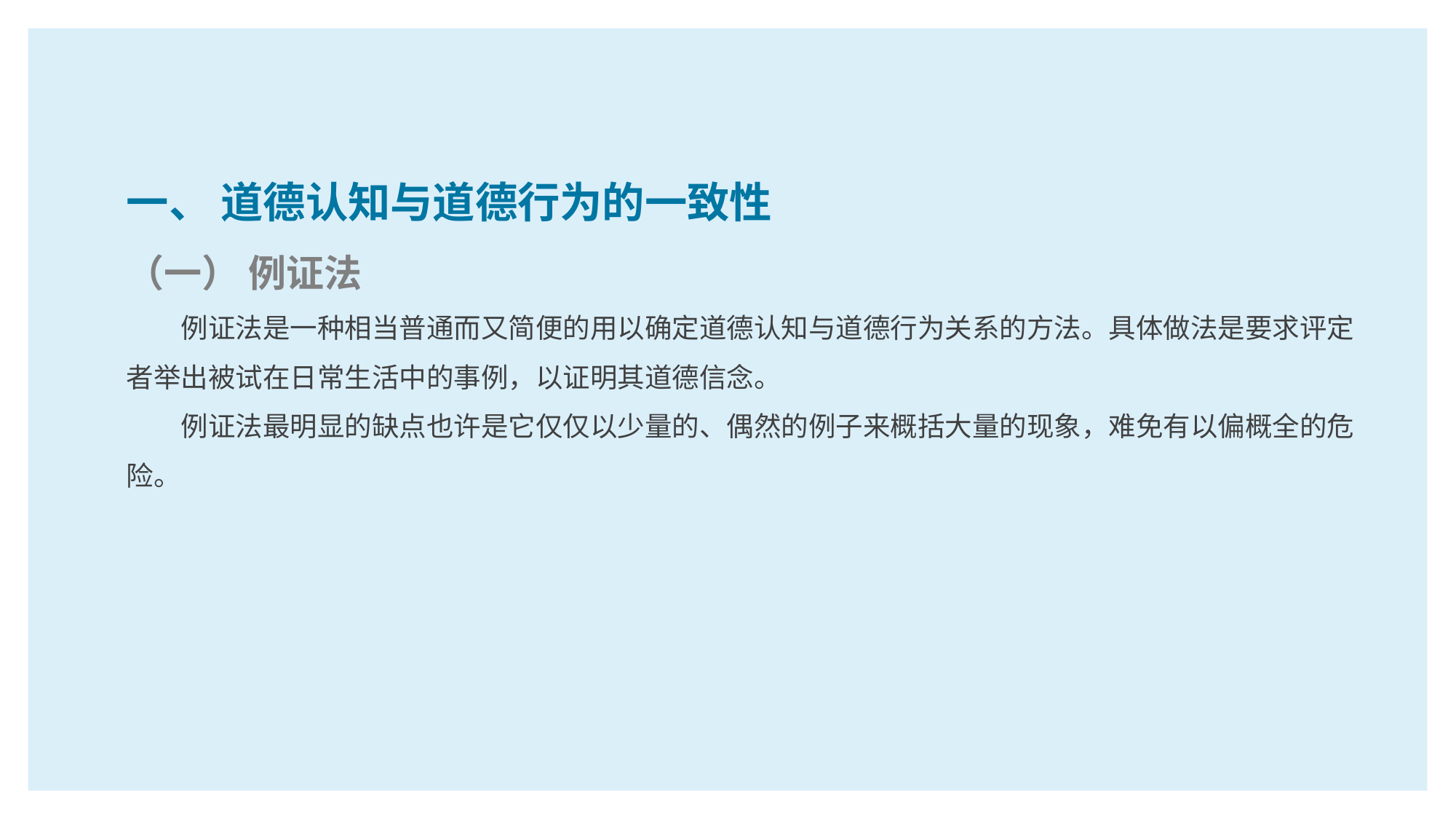

一、 道德认知与道德行为的一致性
（一） 例证法
例证法是一种相当普通而又简便的用以确定道德认知与道德行为关系的方法。具体做法是要求评定者举出被试在日常生活中的事例，以证明其道德信念。
例证法最明显的缺点也许是它仅仅以少量的、偶然的例子来概括大量的现象，难免有以偏概全的危险。